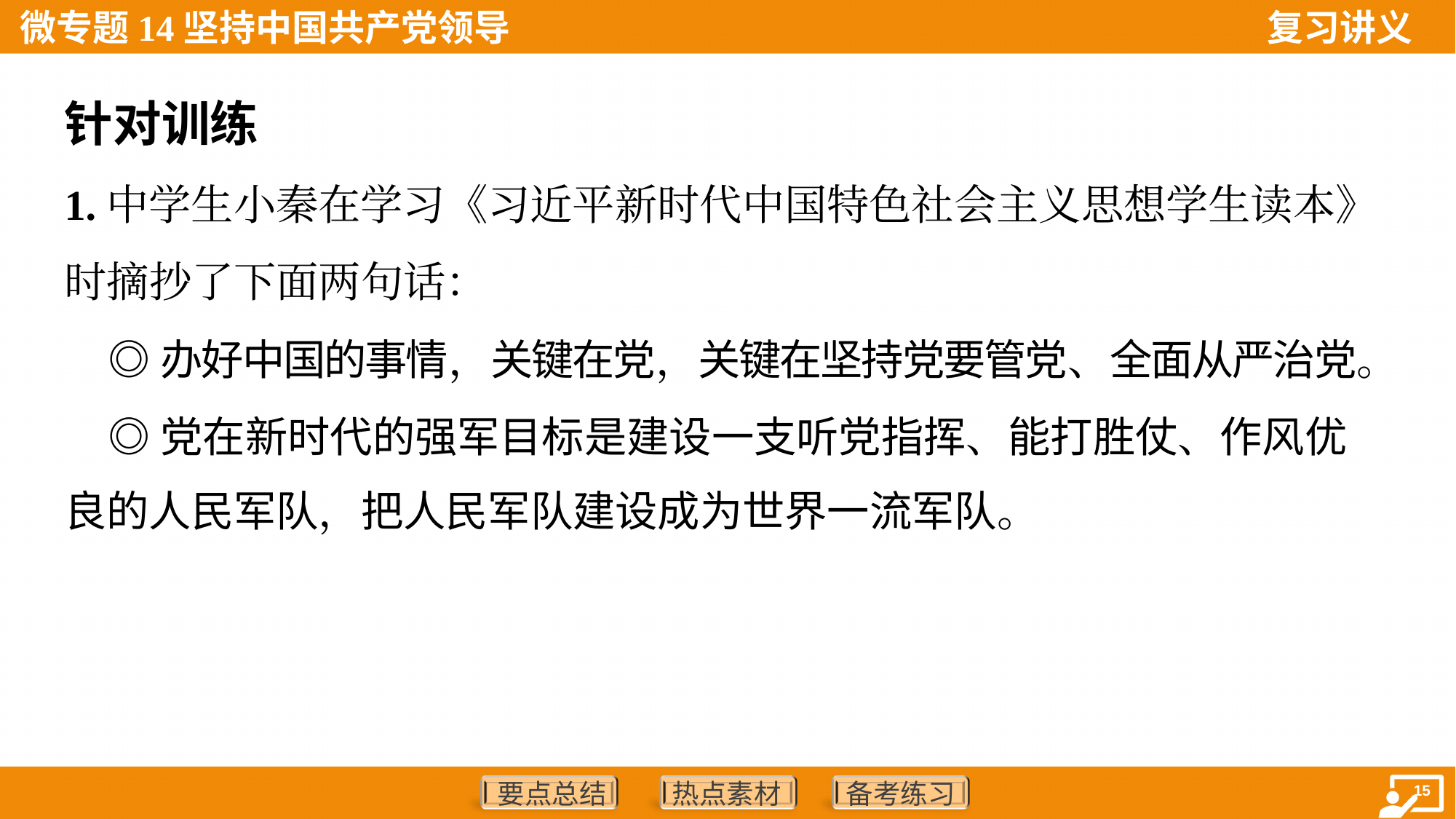

针对训练
1.中学生小秦在学习《习近平新时代中国特色社会主义思想学生读本》
时摘抄了下面两句话：
    ◎办好中国的事情，关键在党，关键在坚持党要管党、全面从严治党。
    ◎党在新时代的强军目标是建设一支听党指挥、能打胜仗、作风优
良的人民军队，把人民军队建设成为世界一流军队。